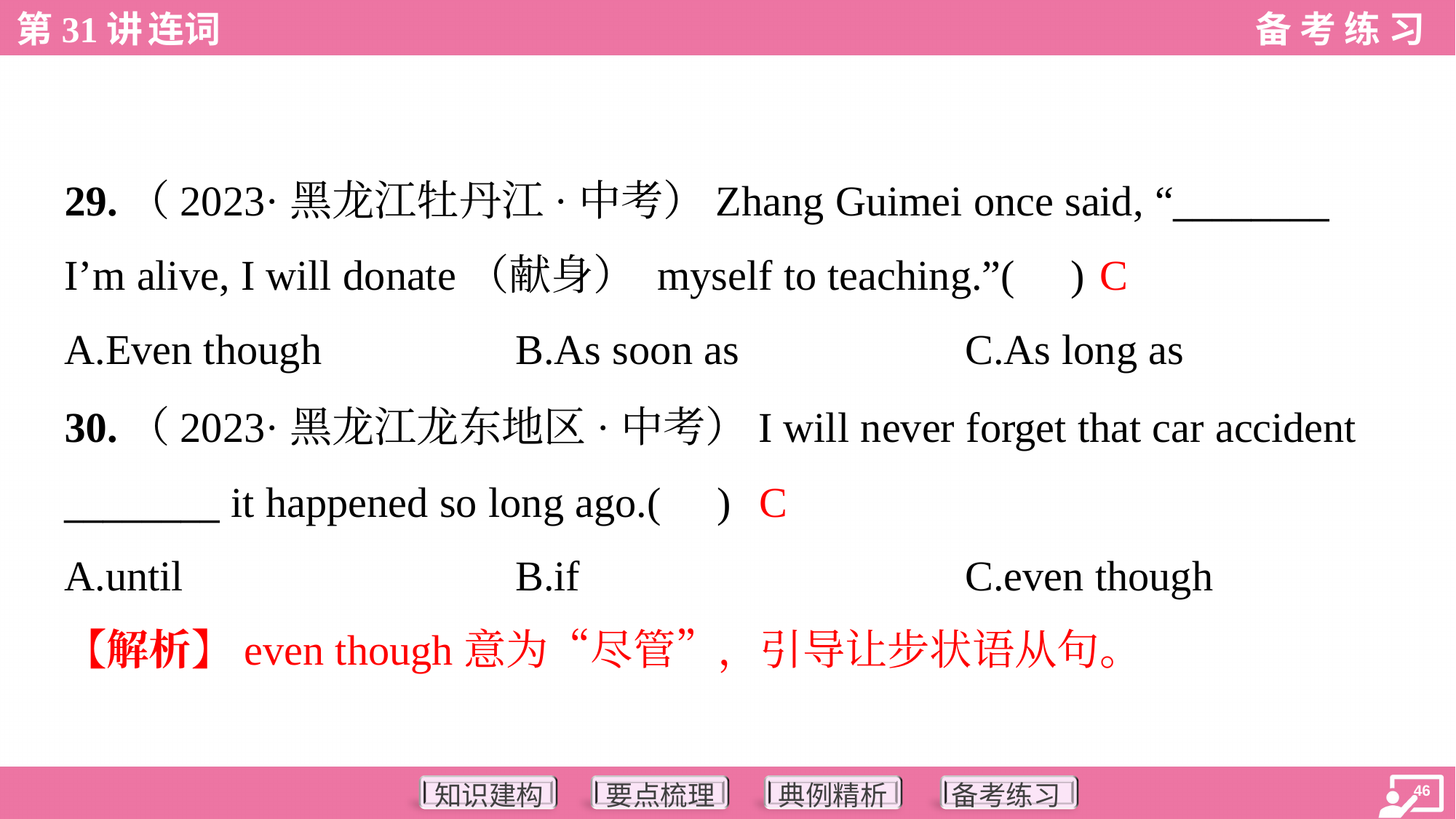

29.（2023·黑龙江牡丹江·中考）Zhang Guimei once said, “________
I’m alive, I will donate（献身） myself to teaching.”(     )
C
A.Even though	B.As soon as	C.As long as
30.（2023·黑龙江龙东地区·中考）I will never forget that car accident
________ it happened so long ago.(     )
C
A.until	B.if	C.even though
【解析】even though意为“尽管”，引导让步状语从句。